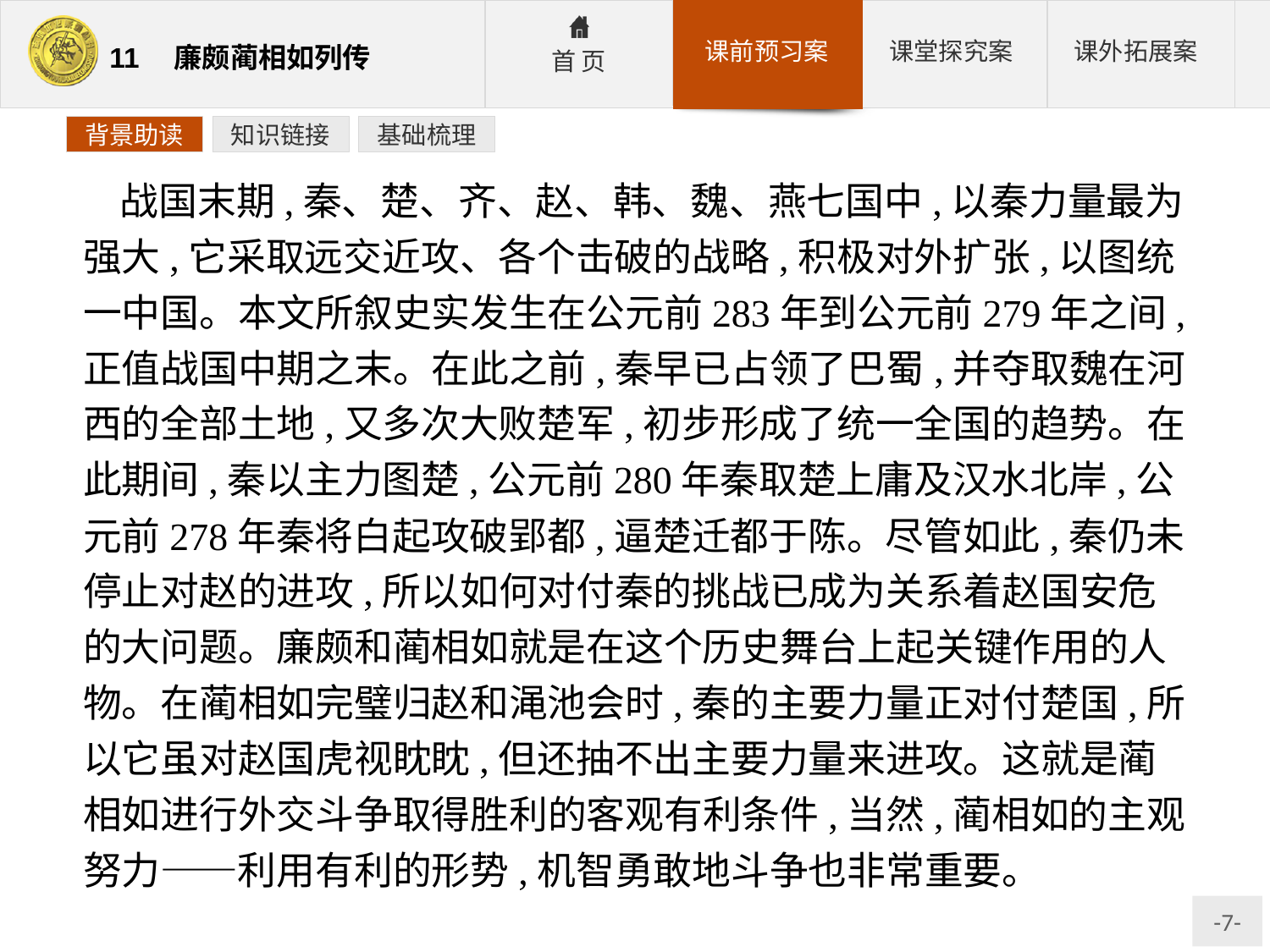

背景助读
知识链接
基础梳理
战国末期,秦、楚、齐、赵、韩、魏、燕七国中,以秦力量最为强大,它采取远交近攻、各个击破的战略,积极对外扩张,以图统一中国。本文所叙史实发生在公元前283年到公元前279年之间,正值战国中期之末。在此之前,秦早已占领了巴蜀,并夺取魏在河西的全部土地,又多次大败楚军,初步形成了统一全国的趋势。在此期间,秦以主力图楚,公元前280年秦取楚上庸及汉水北岸,公元前278年秦将白起攻破郢都,逼楚迁都于陈。尽管如此,秦仍未停止对赵的进攻,所以如何对付秦的挑战已成为关系着赵国安危的大问题。廉颇和蔺相如就是在这个历史舞台上起关键作用的人物。在蔺相如完璧归赵和渑池会时,秦的主要力量正对付楚国,所以它虽对赵国虎视眈眈,但还抽不出主要力量来进攻。这就是蔺相如进行外交斗争取得胜利的客观有利条件,当然,蔺相如的主观努力——利用有利的形势,机智勇敢地斗争也非常重要。